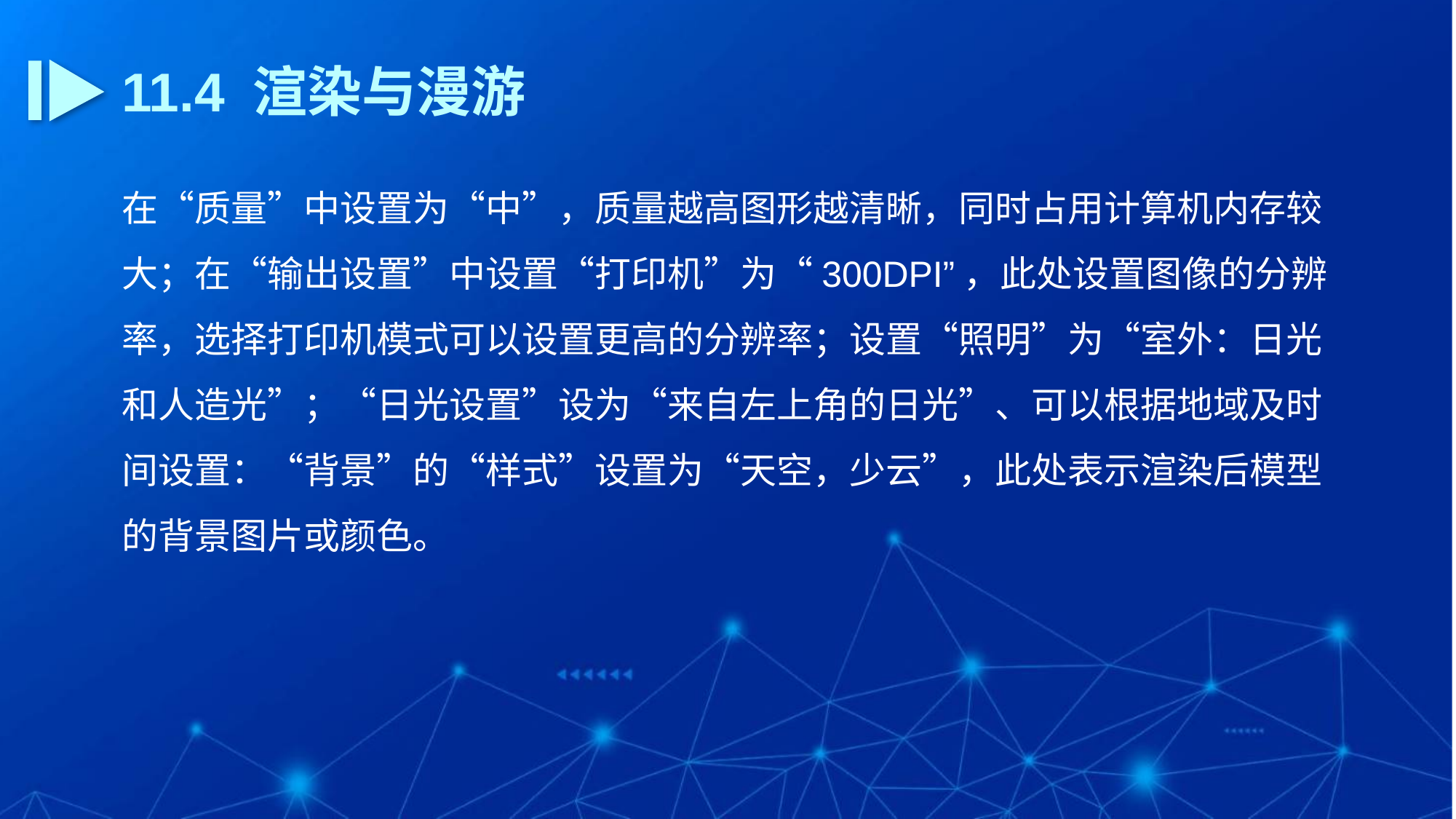

11.4 渲染与漫游

在“质量”中设置为“中”，质量越高图形越清晰，同时占用计算机内存较大；在“输出设置”中设置“打印机”为“300DPI”，此处设置图像的分辨率，选择打印机模式可以设置更高的分辨率；设置“照明”为“室外：日光和人造光”；“日光设置”设为“来自左上角的日光”、可以根据地域及时间设置：“背景”的“样式”设置为“天空，少云”，此处表示渲染后模型的背景图片或颜色。